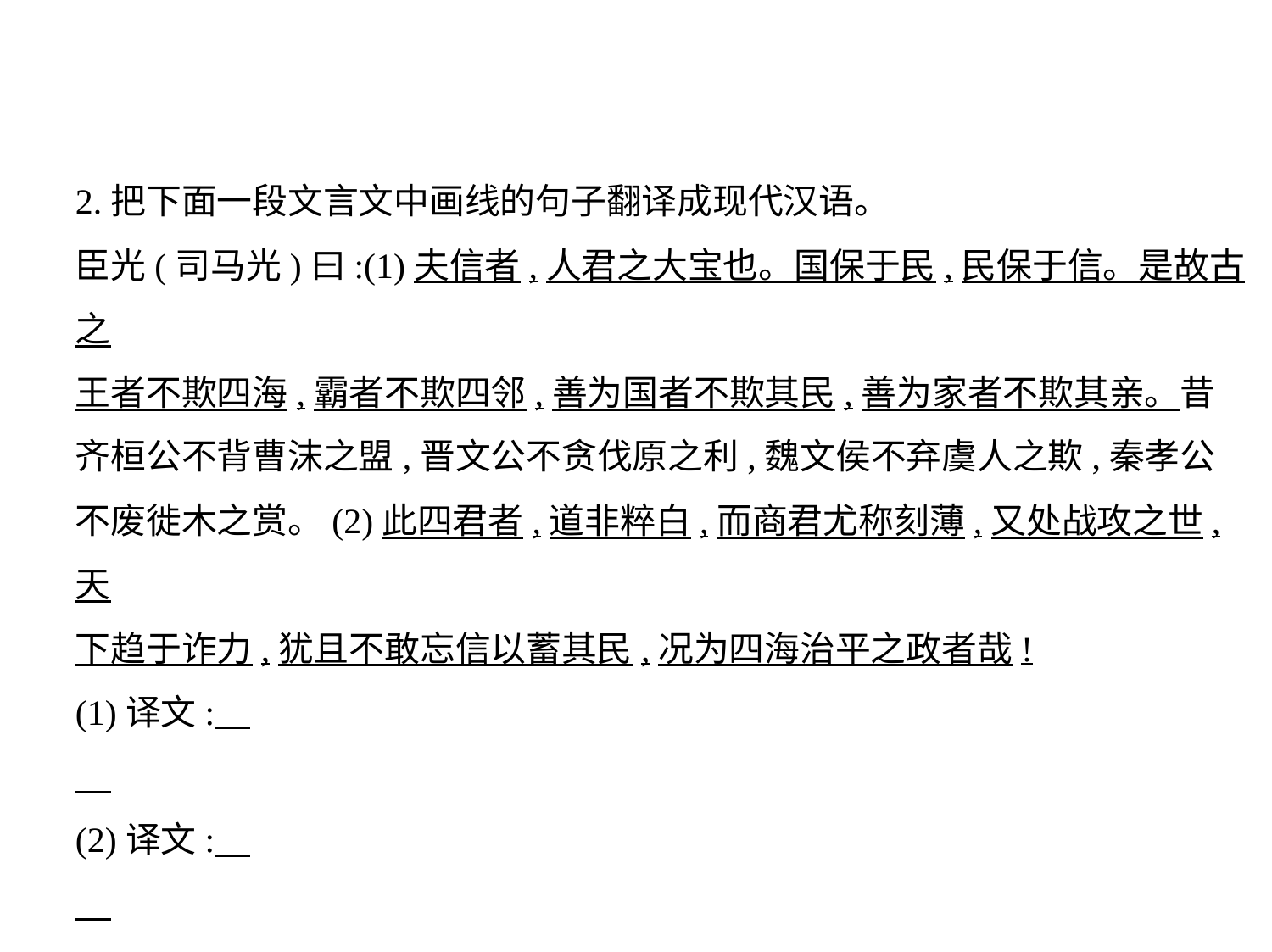

2.把下面一段文言文中画线的句子翻译成现代汉语。
臣光(司马光)曰:(1)夫信者,人君之大宝也。国保于民,民保于信。是故古之
王者不欺四海,霸者不欺四邻,善为国者不欺其民,善为家者不欺其亲。昔
齐桓公不背曹沫之盟,晋文公不贪伐原之利,魏文侯不弃虞人之欺,秦孝公
不废徙木之赏。(2)此四君者,道非粹白,而商君尤称刻薄,又处战攻之世,天
下趋于诈力,犹且不敢忘信以蓄其民,况为四海治平之政者哉!
(1)译文:

(2)译文: